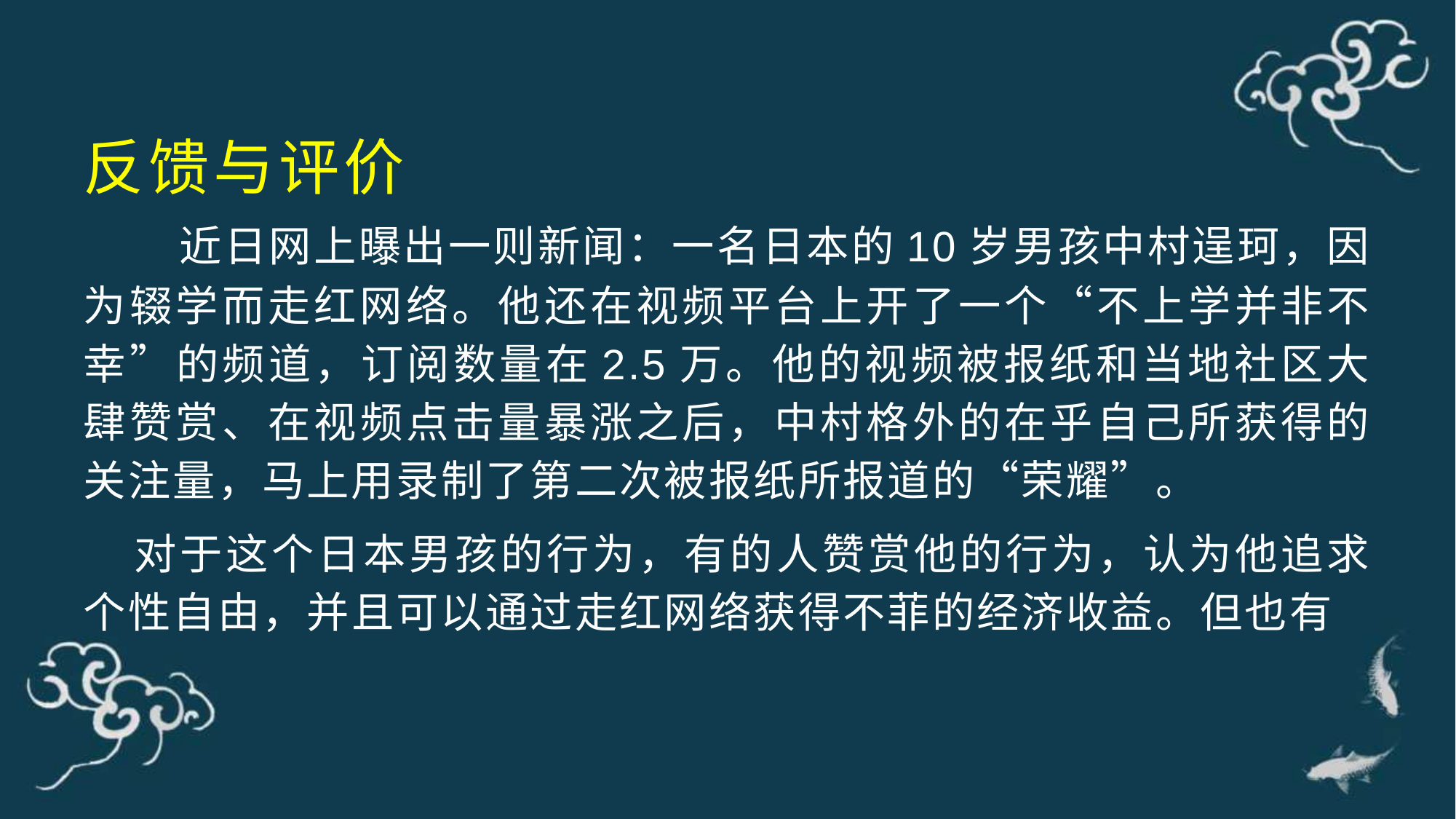

# 反馈与评价
       近日网上曝出一则新闻：一名日本的10岁男孩中村逞珂，因为辍学而走红网络。他还在视频平台上开了一个“不上学并非不幸”的频道，订阅数量在2.5万。他的视频被报纸和当地社区大肆赞赏、在视频点击量暴涨之后，中村格外的在乎自己所获得的关注量，马上用录制了第二次被报纸所报道的“荣耀”。
   对于这个日本男孩的行为，有的人赞赏他的行为，认为他追求个性自由，并且可以通过走红网络获得不菲的经济收益。但也有